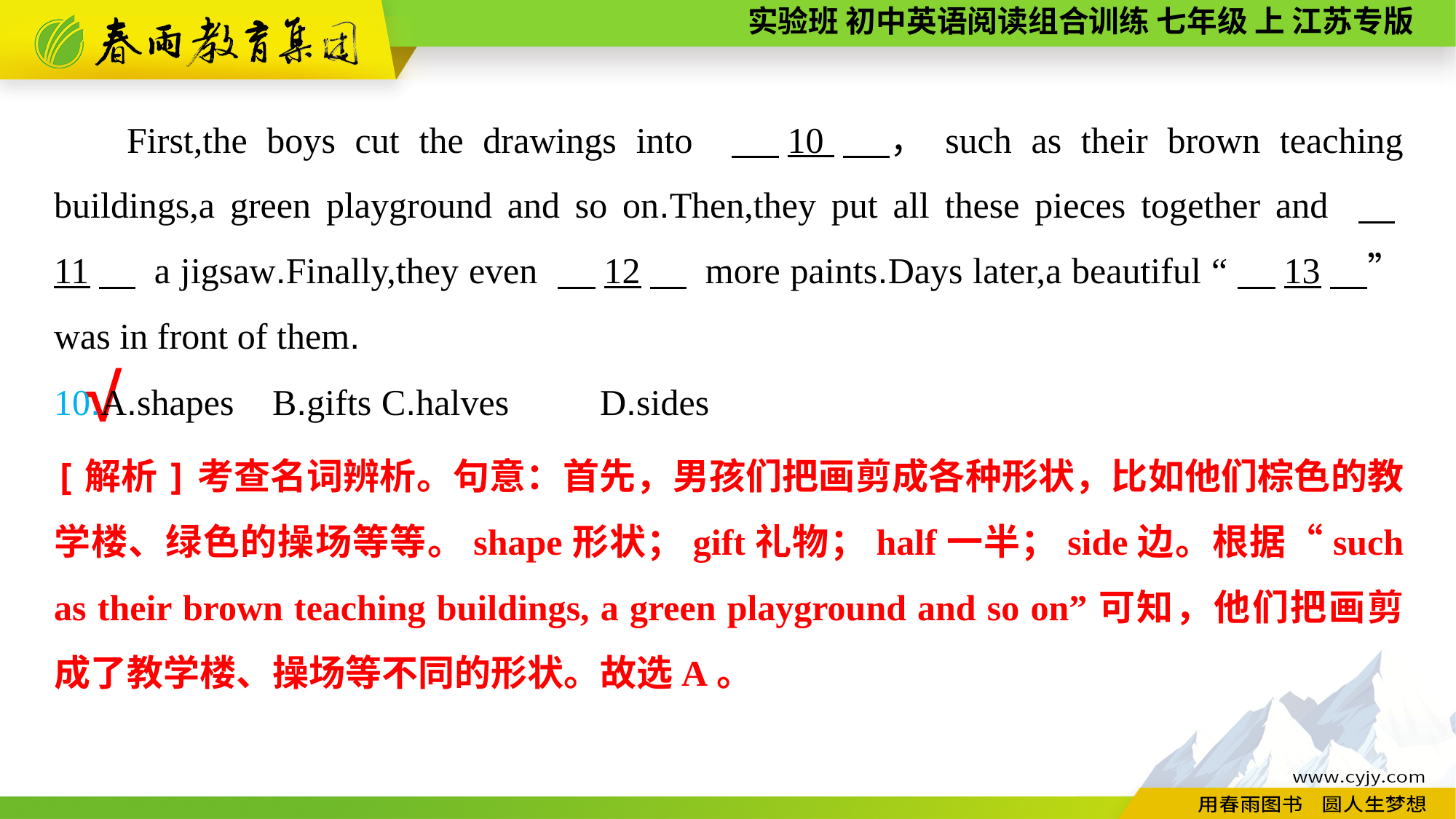

First,the boys cut the drawings into 　10　，such as their brown teaching buildings,a green playground and so on.Then,they put all these pieces together and 　11　 a jigsaw.Finally,they even 　12　 more paints.Days later,a beautiful “　13　” was in front of them.
10.A.shapes	B.gifts	C.halves	D.sides
√
[解析]考查名词辨析。句意：首先，男孩们把画剪成各种形状，比如他们棕色的教学楼、绿色的操场等等。shape形状；gift礼物；half一半；side边。根据“such as their brown teaching buildings, a green playground and so on”可知，他们把画剪成了教学楼、操场等不同的形状。故选A。